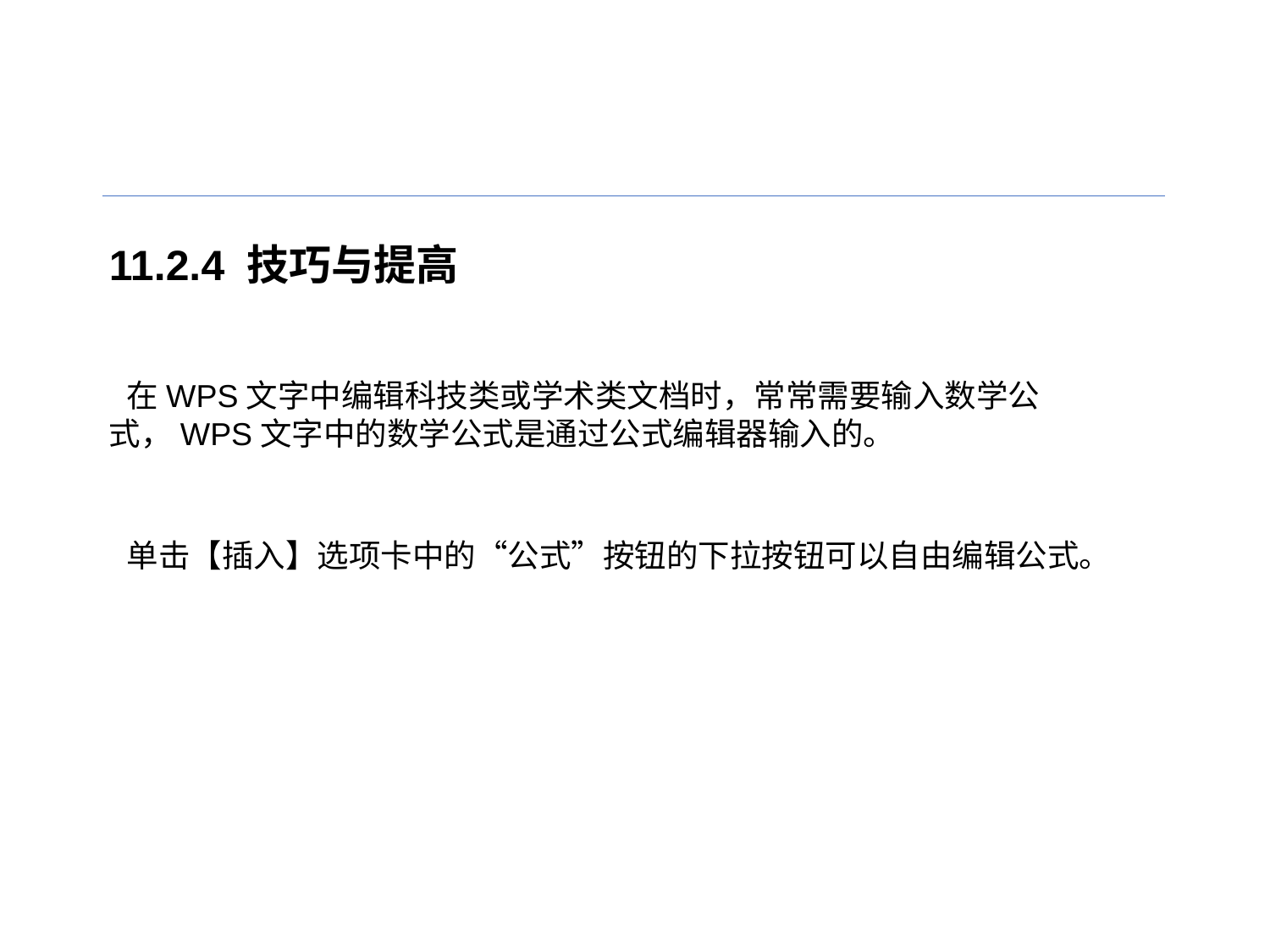

11.2.4 技巧与提高
在WPS文字中编辑科技类或学术类文档时，常常需要输入数学公式，WPS文字中的数学公式是通过公式编辑器输入的。
单击【插入】选项卡中的“公式”按钮的下拉按钮可以自由编辑公式。